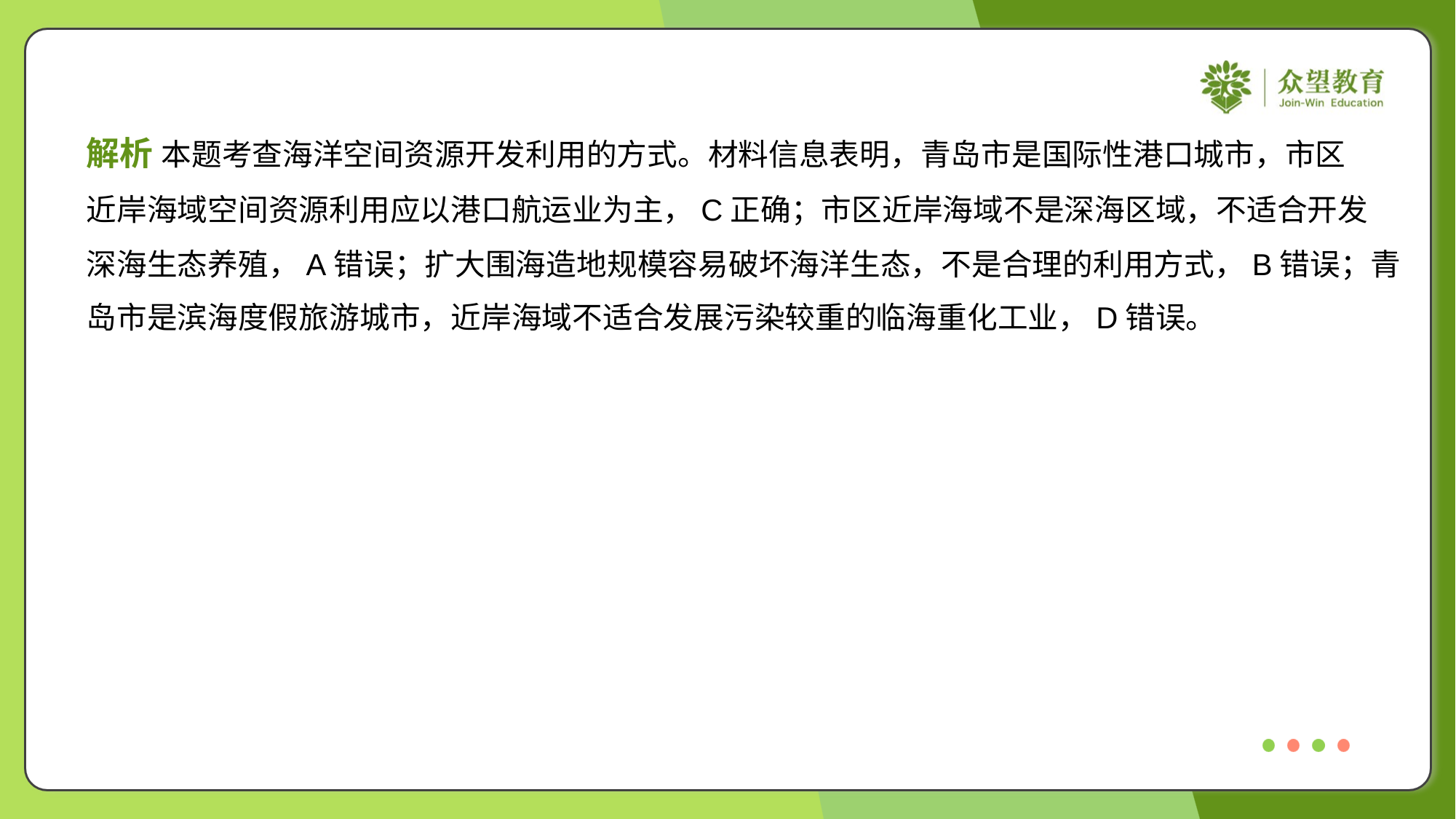

解析 本题考查海洋空间资源开发利用的方式。材料信息表明，青岛市是国际性港口城市，市区
近岸海域空间资源利用应以港口航运业为主，C正确；市区近岸海域不是深海区域，不适合开发
深海生态养殖，A错误；扩大围海造地规模容易破坏海洋生态，不是合理的利用方式，B错误；青
岛市是滨海度假旅游城市，近岸海域不适合发展污染较重的临海重化工业，D错误。